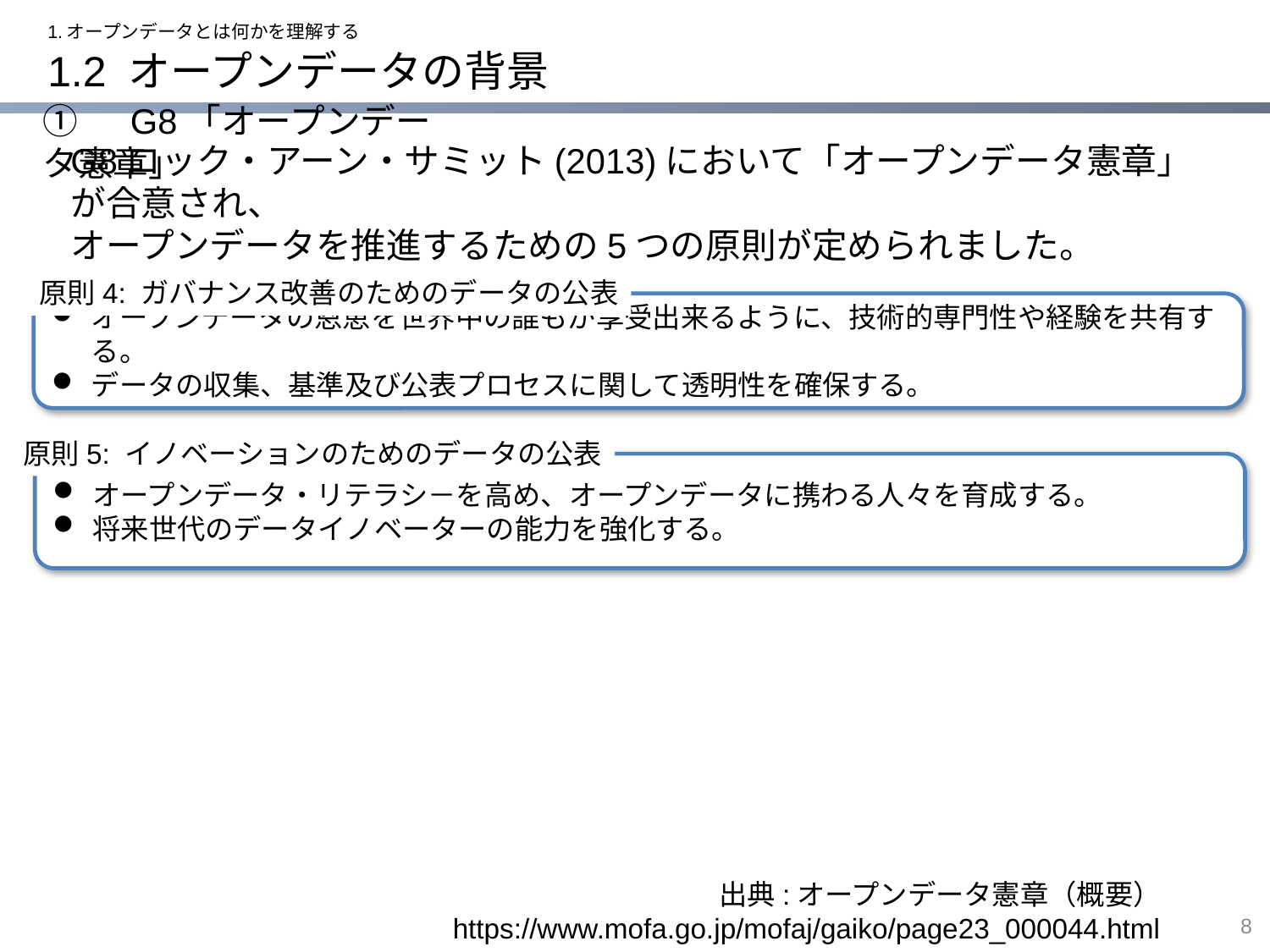

1.オープンデータとは何かを理解する
# 1.2 オープンデータの背景
①　G8「オープンデータ憲章」
G8ロック・アーン・サミット(2013)において「オープンデータ憲章」が合意され、
オープンデータを推進するための5つの原則が定められました。
原則4: ガバナンス改善のためのデータの公表
オープンデータの恩恵を世界中の誰もが享受出来るように、技術的専門性や経験を共有する。
データの収集、基準及び公表プロセスに関して透明性を確保する。
原則5: イノベーションのためのデータの公表
オープンデータ・リテラシ－を高め、オープンデータに携わる人々を育成する。
将来世代のデータイノベーターの能力を強化する。
出典:オープンデータ憲章（概要）
https://www.mofa.go.jp/mofaj/gaiko/page23_000044.html
8